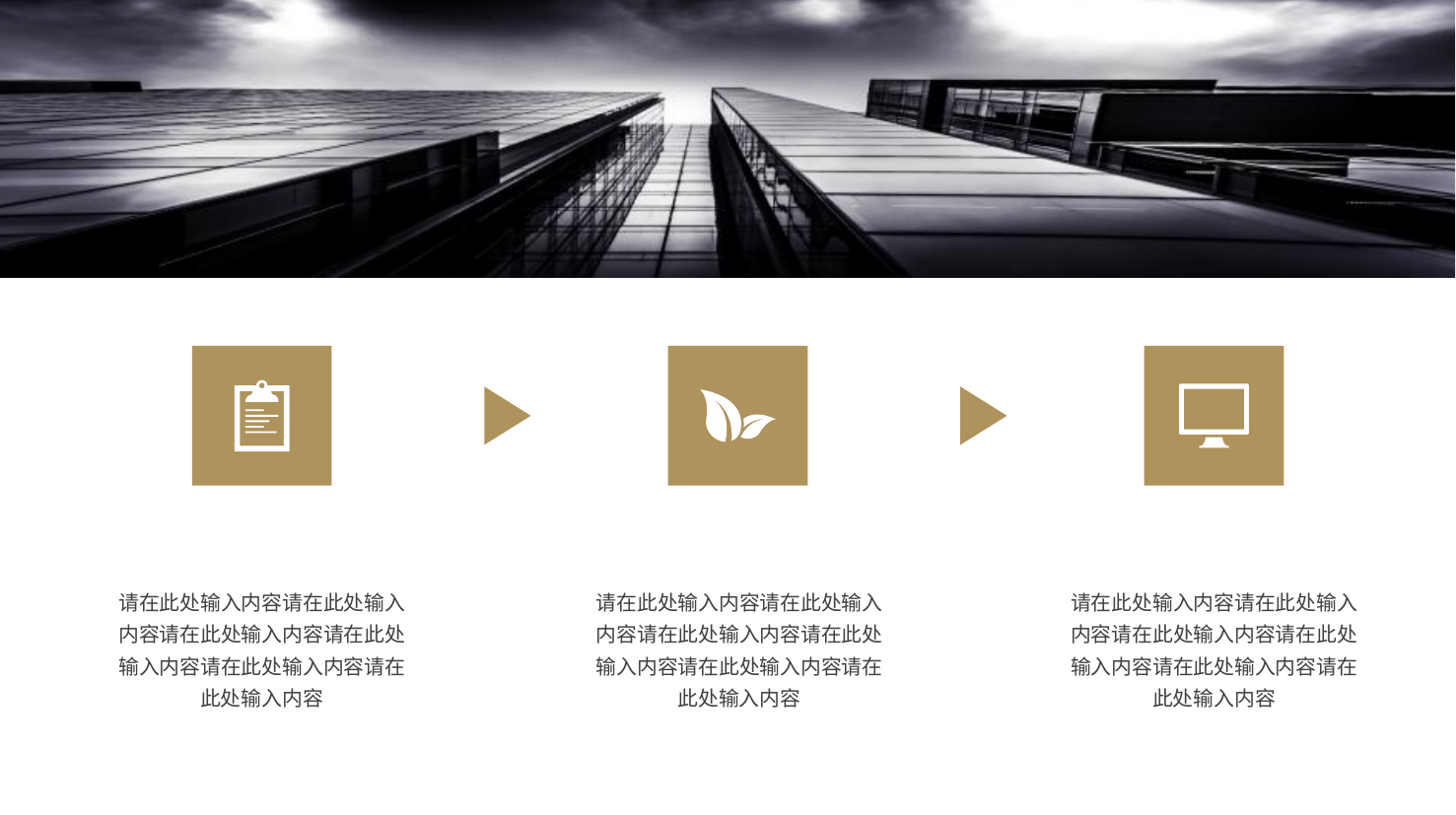

请在此处输入内容请在此处输入内容请在此处输入内容请在此处输入内容请在此处输入内容请在此处输入内容
请在此处输入内容请在此处输入内容请在此处输入内容请在此处输入内容请在此处输入内容请在此处输入内容
请在此处输入内容请在此处输入内容请在此处输入内容请在此处输入内容请在此处输入内容请在此处输入内容